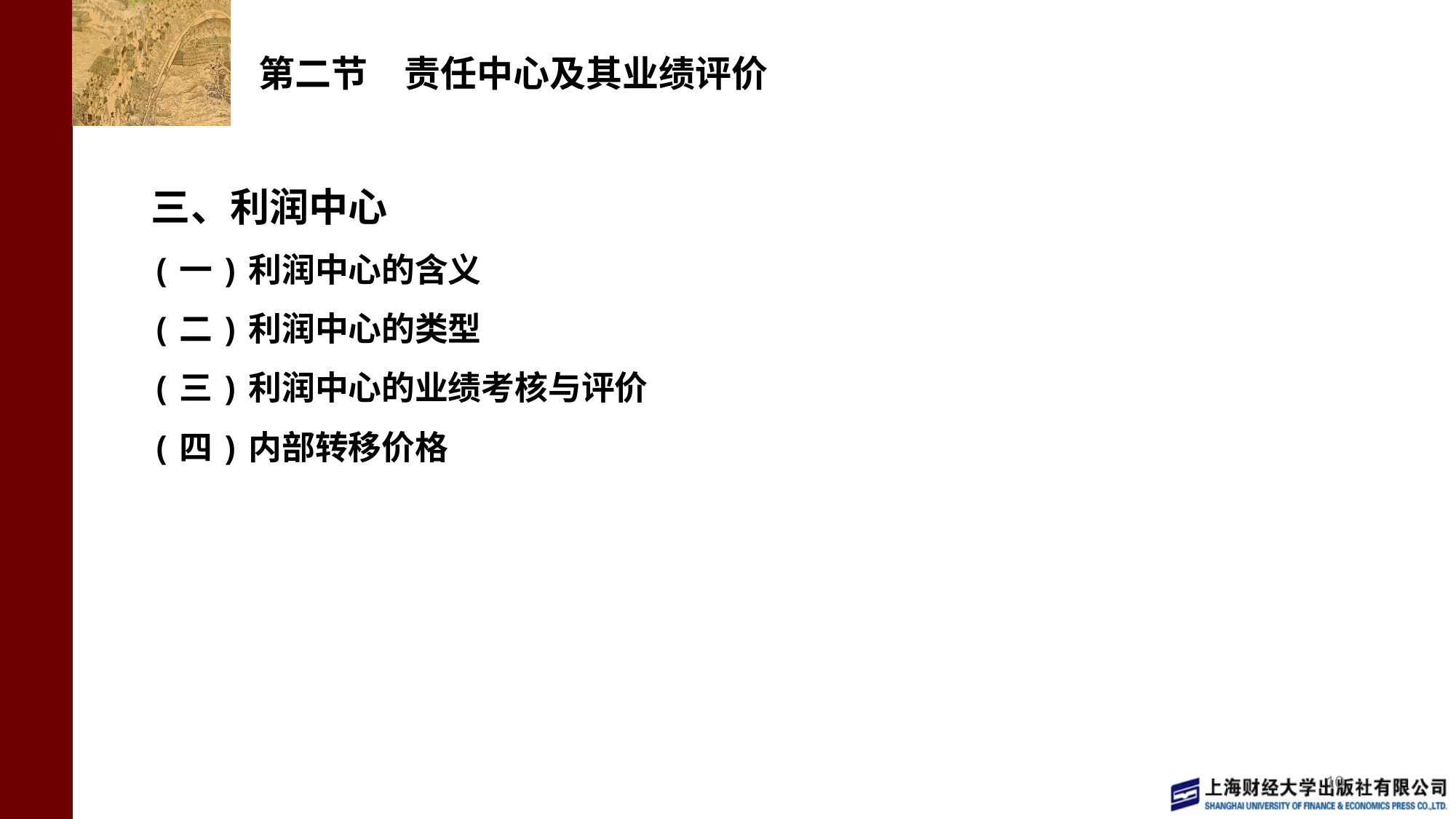

# 第二节　责任中心及其业绩评价
三、利润中心
(一)利润中心的含义
(二)利润中心的类型
(三)利润中心的业绩考核与评价
(四)内部转移价格

10